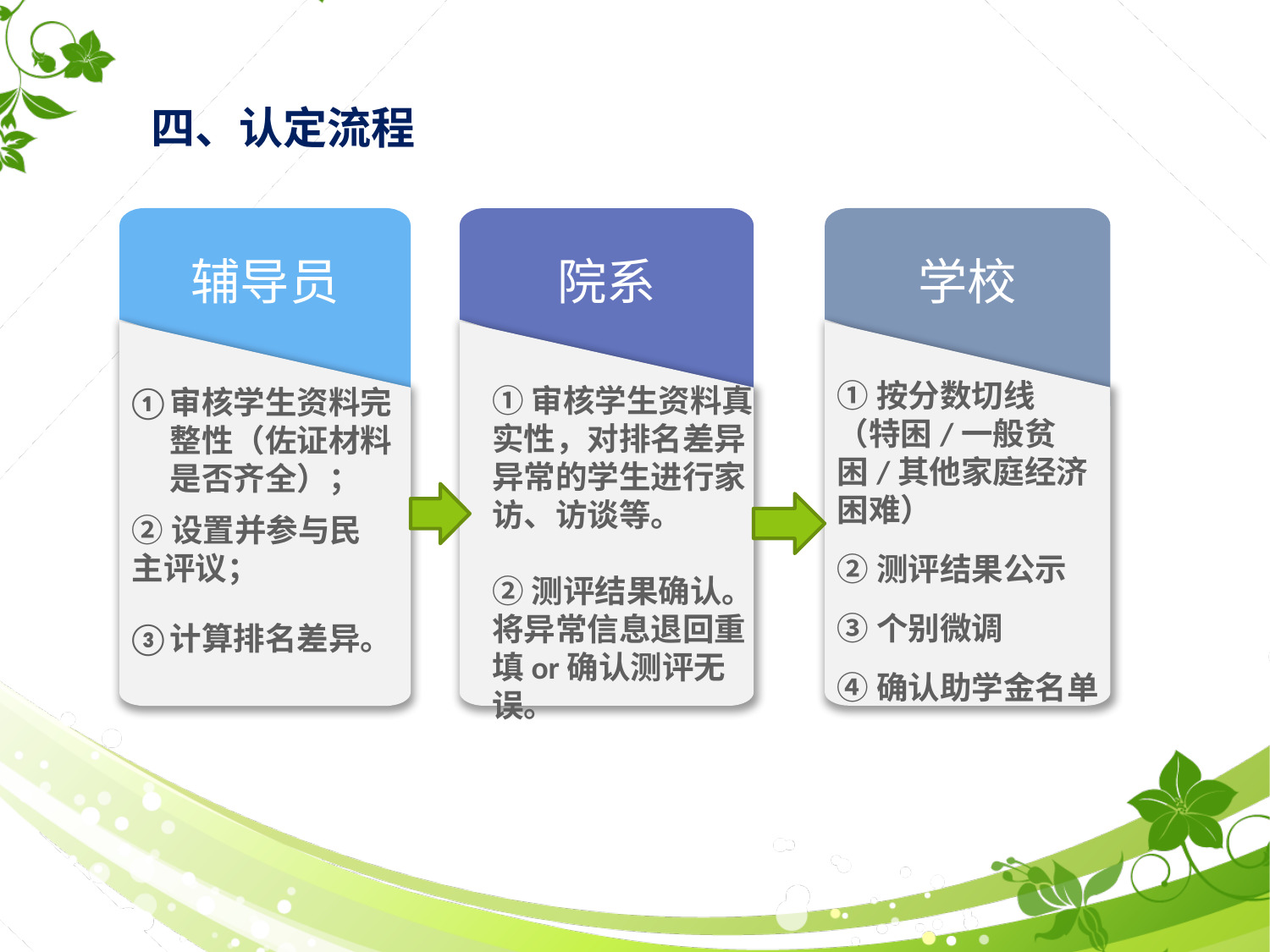

四、认定流程
院系

学校

辅导员

①按分数切线
（特困/一般贫困/其他家庭经济困难）

②测评结果公示

③个别微调

④确认助学金名单
①审核学生资料真实性，对排名差异异常的学生进行家访、访谈等。

②测评结果确认。将异常信息退回重填or确认测评无误。
①
审核学生资料完整性（佐证材料是否齐全）；
低保（低保证）

②设置并参与民主评议；
③
计算排名差异。